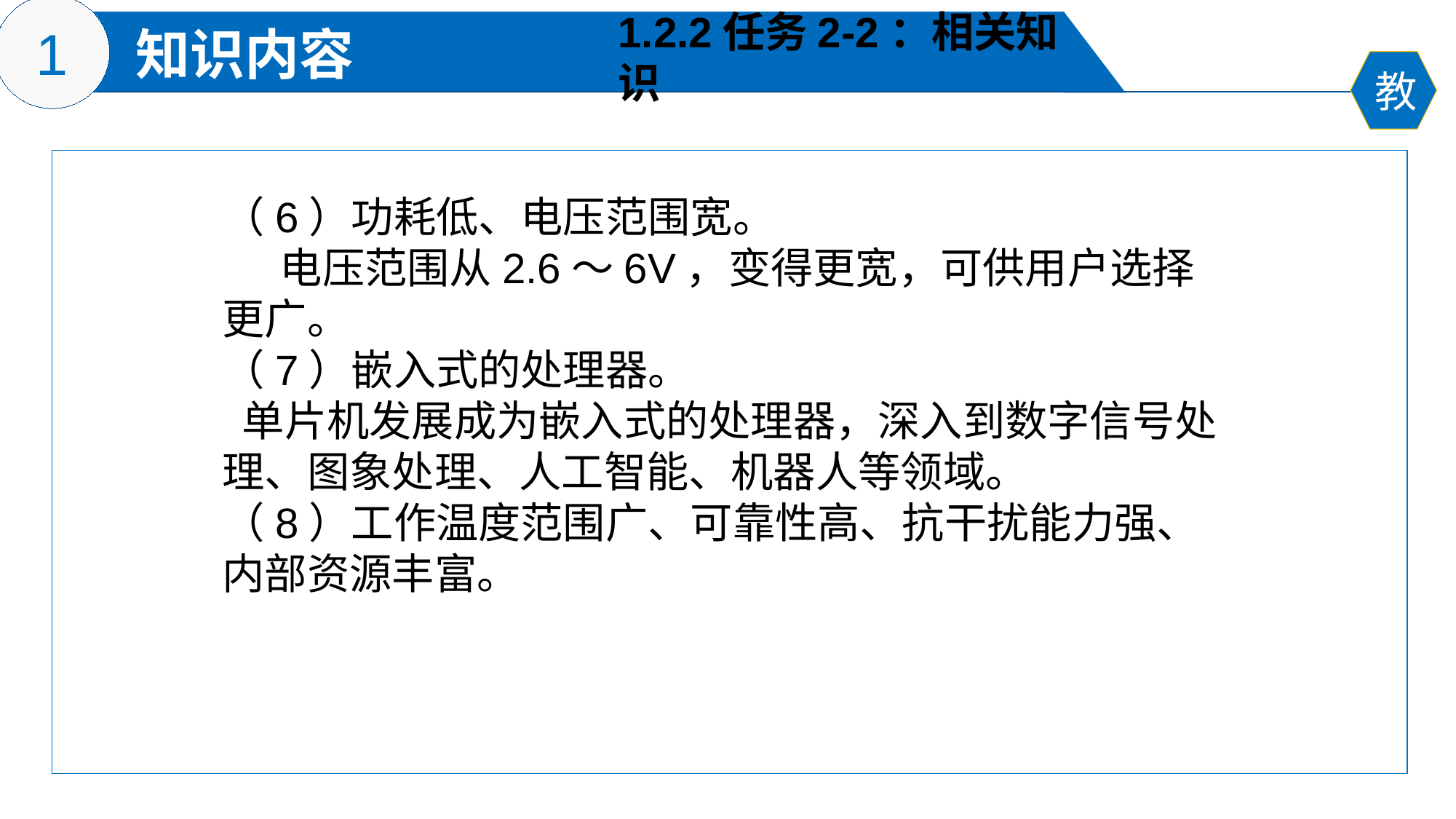

1.2.2任务2-2：相关知识
（6）功耗低、电压范围宽。
     电压范围从2.6～6V，变得更宽，可供用户选择更广。
（7）嵌入式的处理器。
 单片机发展成为嵌入式的处理器，深入到数字信号处理、图象处理、人工智能、机器人等领域。
（8）工作温度范围广、可靠性高、抗干扰能力强、内部资源丰富。